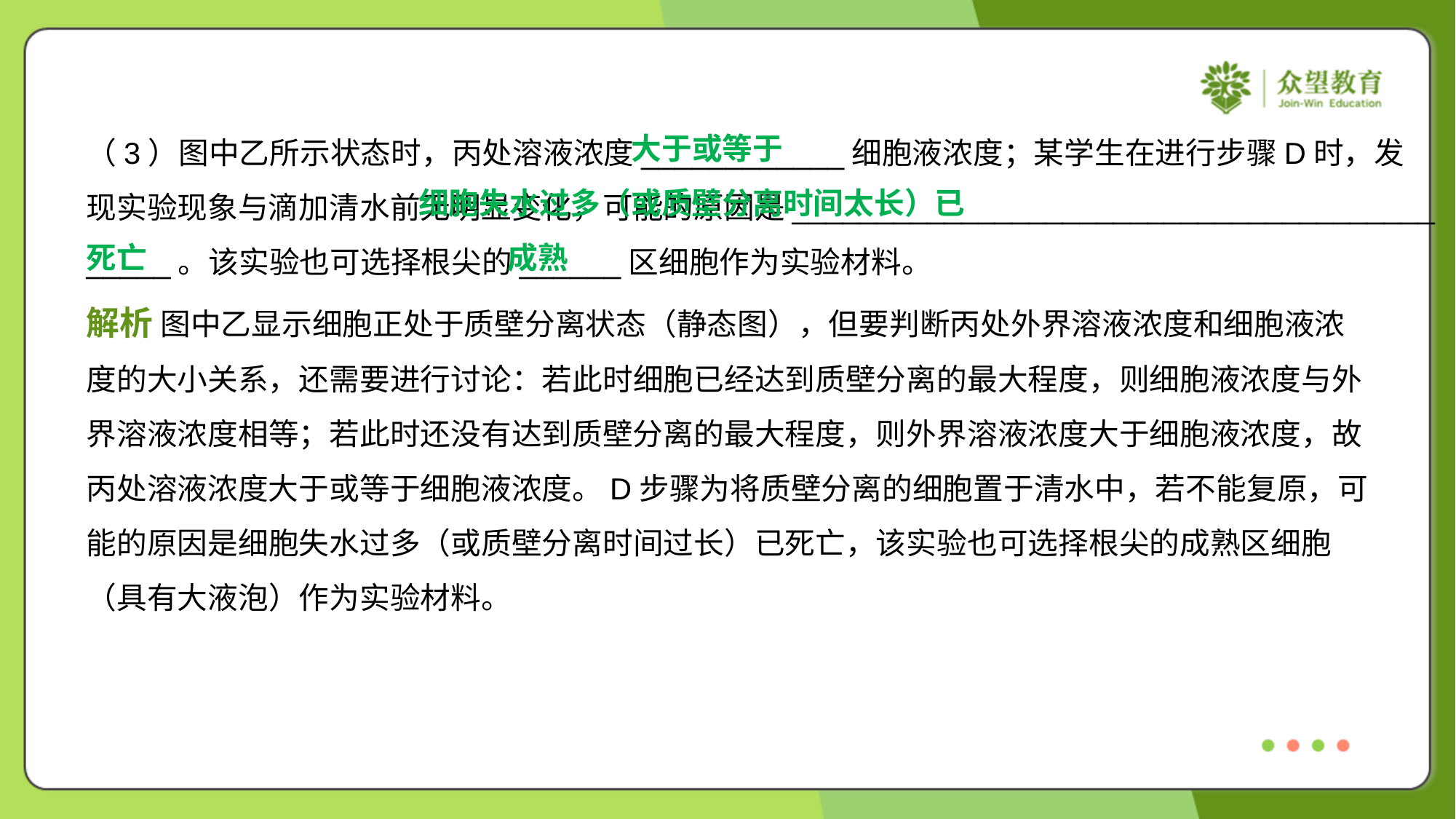

大于或等于
（3）图中乙所示状态时，丙处溶液浓度____________细胞液浓度；某学生在进行步骤D时，发
现实验现象与滴加清水前无明显变化，可能的原因是______________________________________
_____。该实验也可选择根尖的______区细胞作为实验材料。
                                               细胞失水过多（或质壁分离时间太长）已
死亡
成熟
解析 图中乙显示细胞正处于质壁分离状态（静态图），但要判断丙处外界溶液浓度和细胞液浓
度的大小关系，还需要进行讨论：若此时细胞已经达到质壁分离的最大程度，则细胞液浓度与外
界溶液浓度相等；若此时还没有达到质壁分离的最大程度，则外界溶液浓度大于细胞液浓度，故
丙处溶液浓度大于或等于细胞液浓度。D步骤为将质壁分离的细胞置于清水中，若不能复原，可
能的原因是细胞失水过多（或质壁分离时间过长）已死亡，该实验也可选择根尖的成熟区细胞
（具有大液泡）作为实验材料。